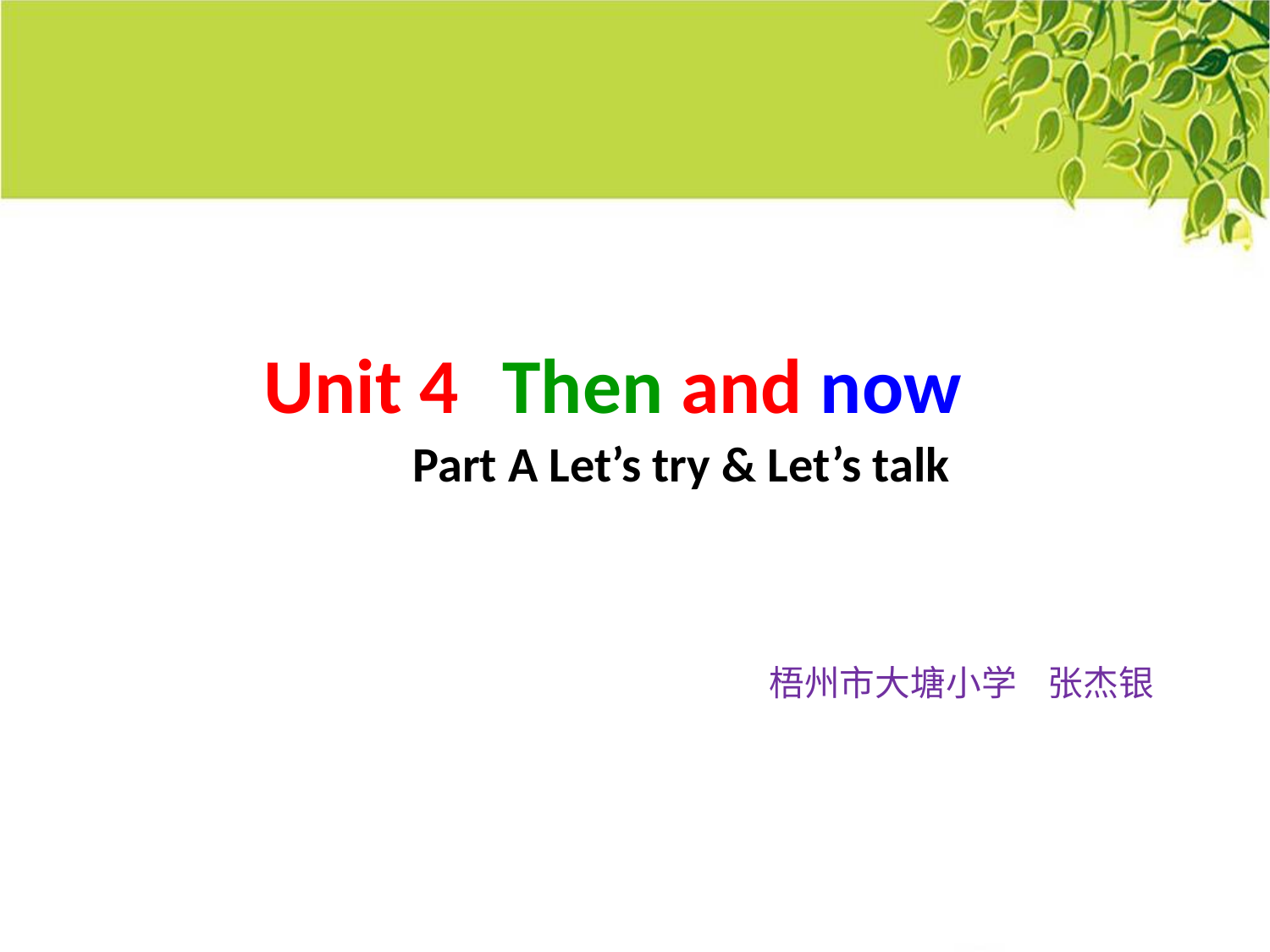

Unit 4 Then and now
Part A Let’s try & Let’s talk
梧州市大塘小学    张杰银